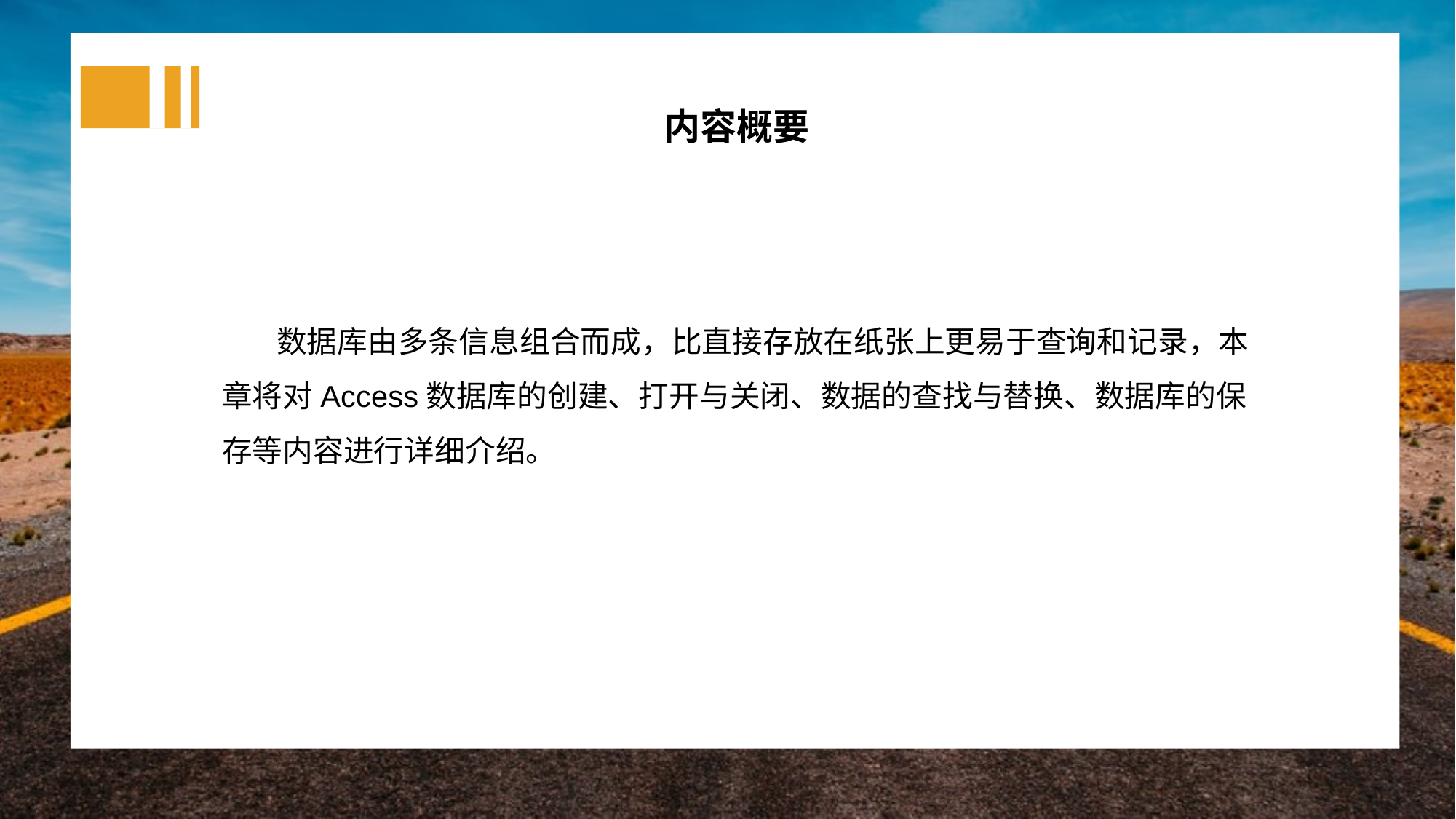

内容概要
数据库由多条信息组合而成，比直接存放在纸张上更易于查询和记录，本章将对Access数据库的创建、打开与关闭、数据的查找与替换、数据库的保存等内容进行详细介绍。